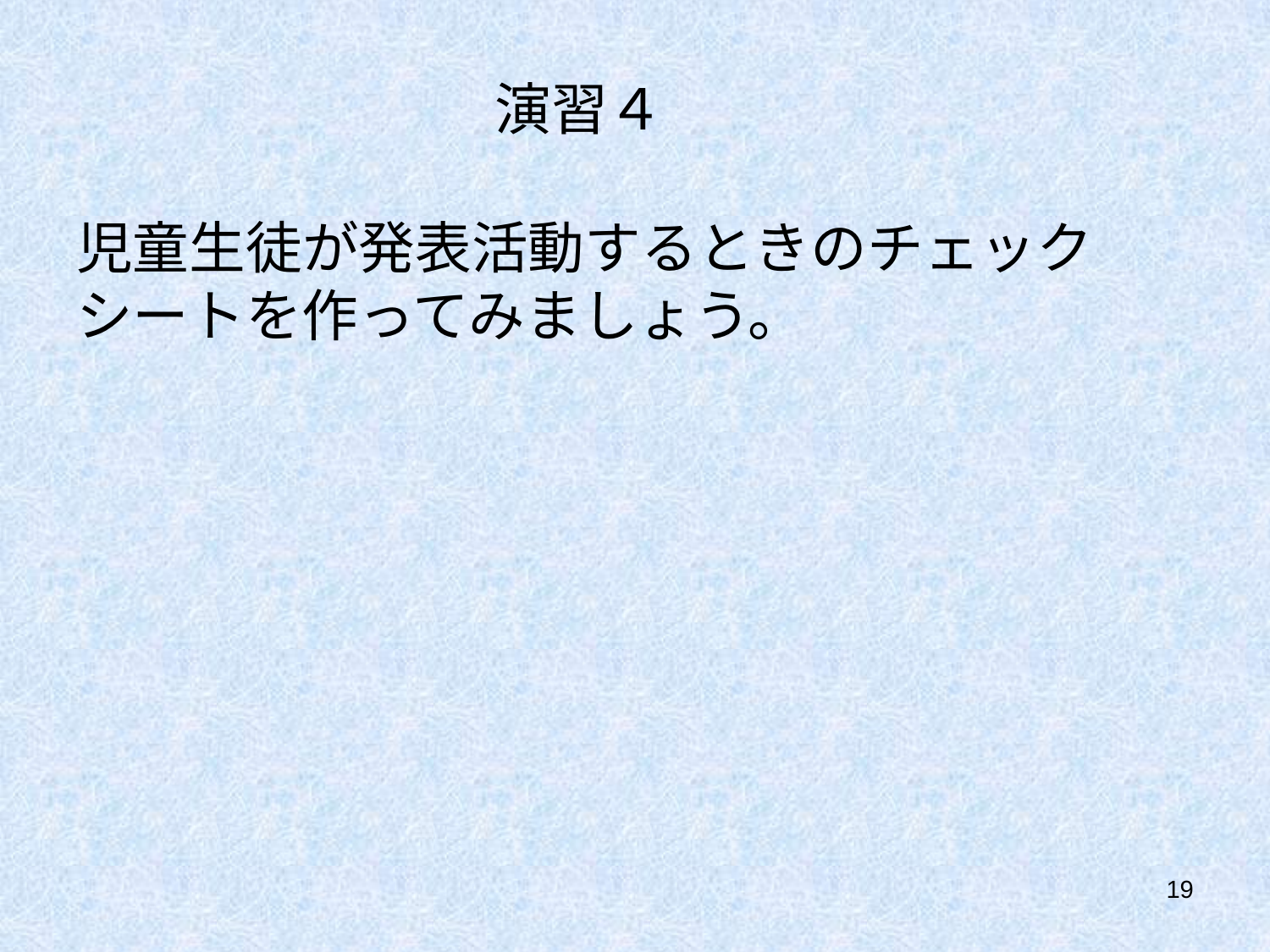

演習４
児童生徒が発表活動するときのチェックシートを作ってみましょう。
19